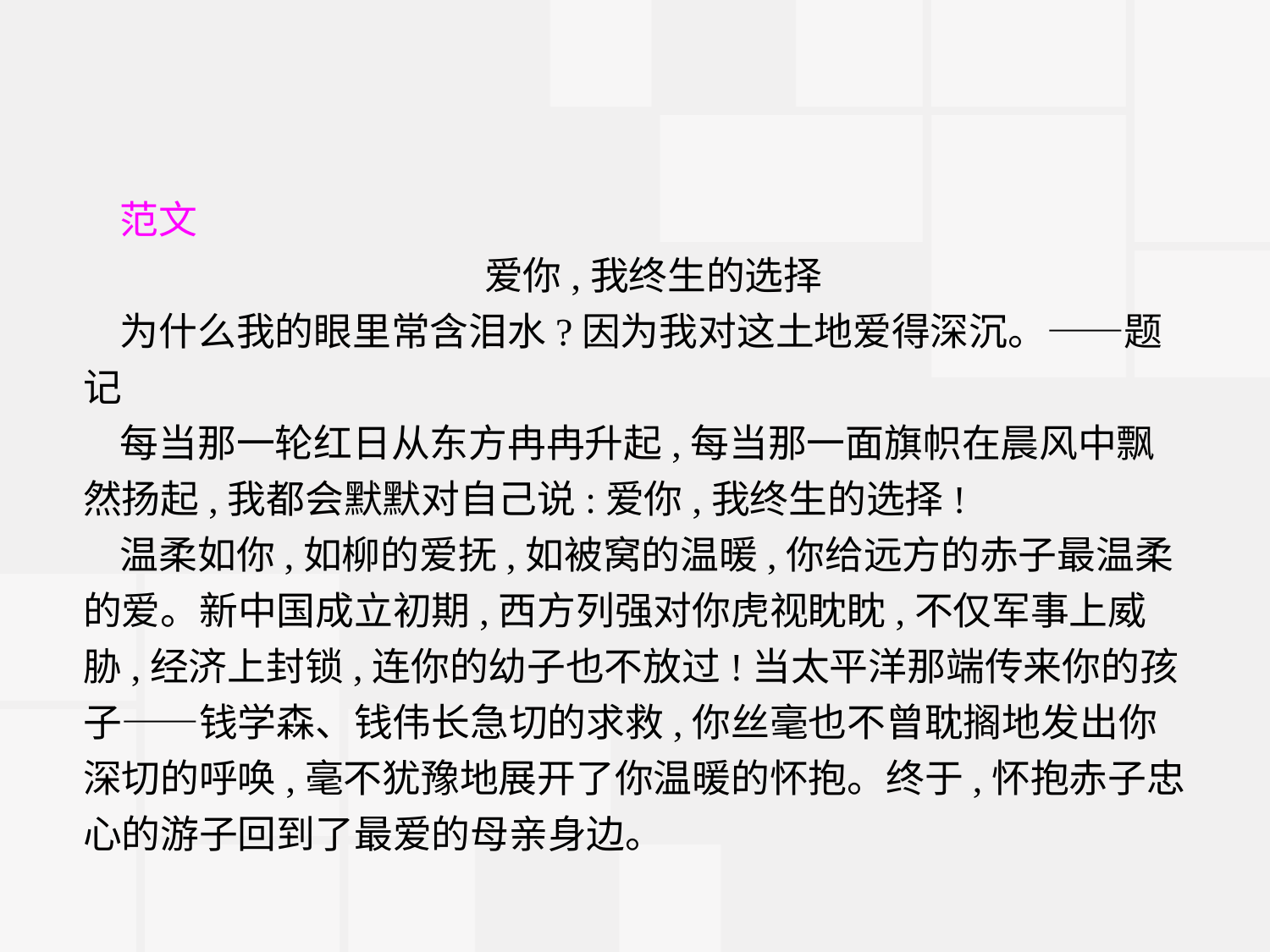

范文
爱你,我终生的选择
为什么我的眼里常含泪水?因为我对这土地爱得深沉。——题记
每当那一轮红日从东方冉冉升起,每当那一面旗帜在晨风中飘然扬起,我都会默默对自己说:爱你,我终生的选择!
温柔如你,如柳的爱抚,如被窝的温暖,你给远方的赤子最温柔的爱。新中国成立初期,西方列强对你虎视眈眈,不仅军事上威胁,经济上封锁,连你的幼子也不放过!当太平洋那端传来你的孩子——钱学森、钱伟长急切的求救,你丝毫也不曾耽搁地发出你深切的呼唤,毫不犹豫地展开了你温暖的怀抱。终于,怀抱赤子忠心的游子回到了最爱的母亲身边。